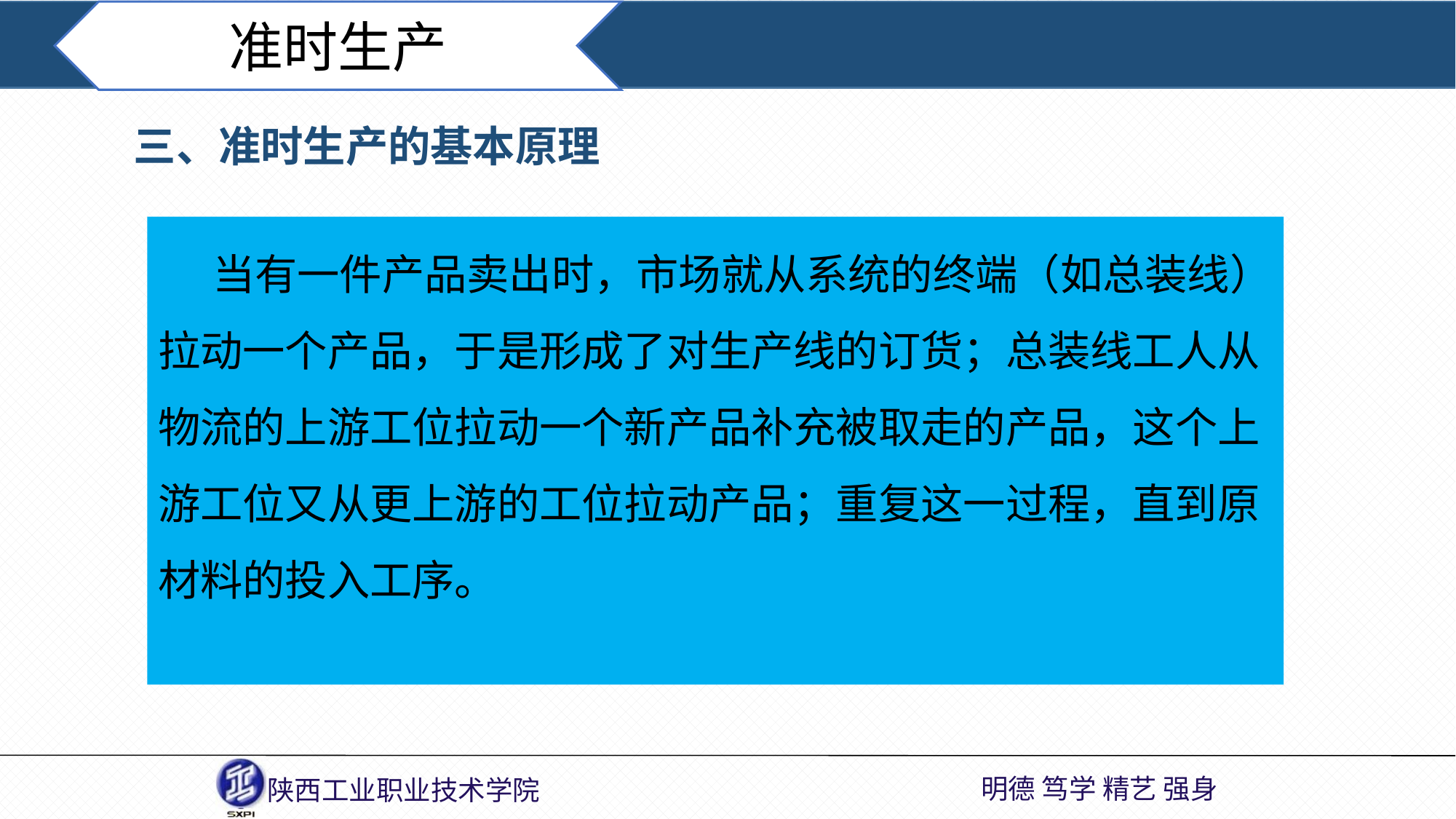

准时生产
三、准时生产的基本原理
当有一件产品卖出时，市场就从系统的终端（如总装线）拉动一个产品，于是形成了对生产线的订货；总装线工人从物流的上游工位拉动一个新产品补充被取走的产品，这个上游工位又从更上游的工位拉动产品；重复这一过程，直到原材料的投入工序。